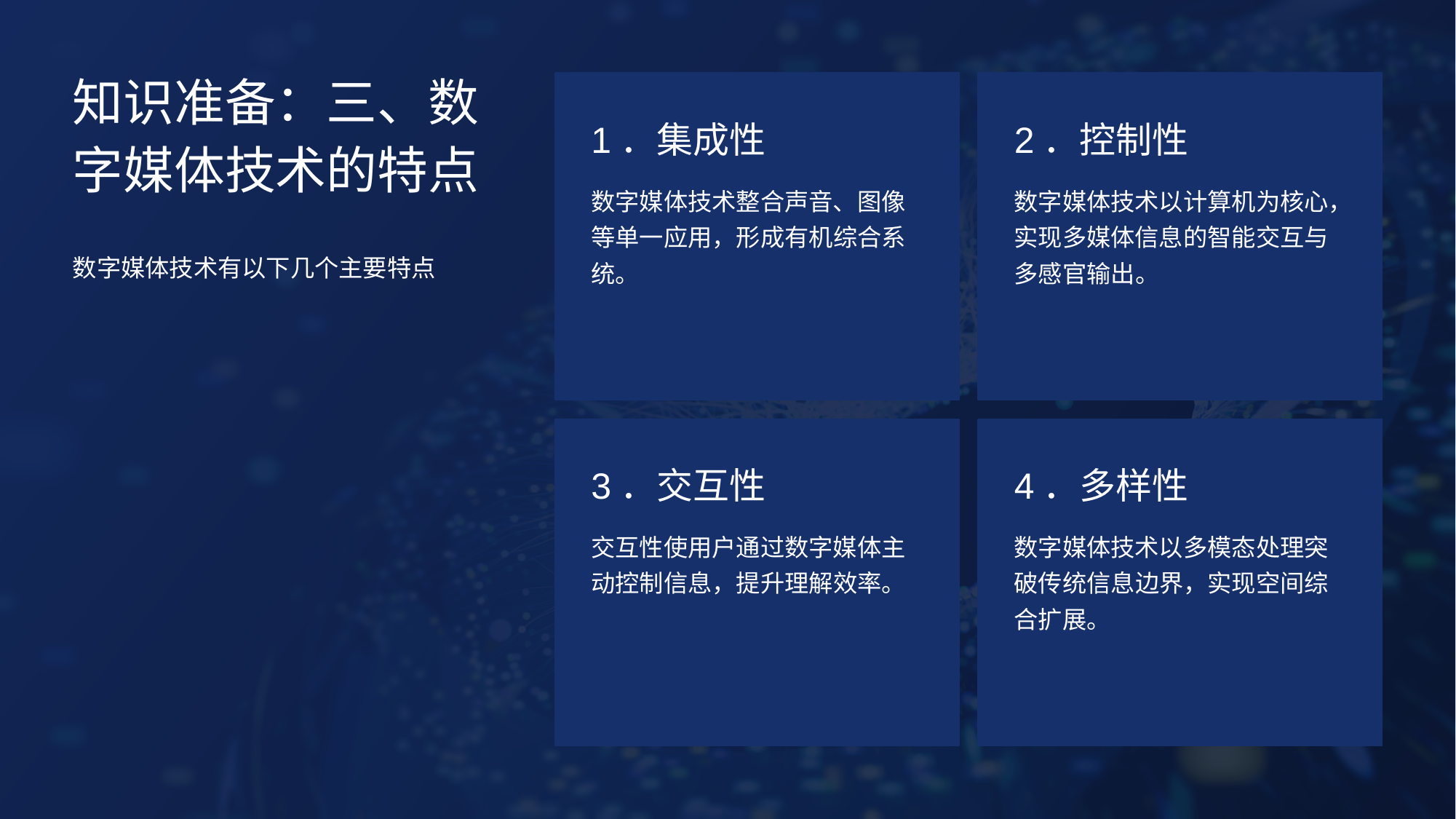

知识准备：三、数字媒体技术的特点

1．集成性
2．控制性
数字媒体技术整合声音、图像等单一应用，形成有机综合系统。
数字媒体技术以计算机为核心，实现多媒体信息的智能交互与多感官输出。
数字媒体技术有以下几个主要特点

3．交互性
4．多样性
交互性使用户通过数字媒体主动控制信息，提升理解效率。
数字媒体技术以多模态处理突破传统信息边界，实现空间综合扩展。